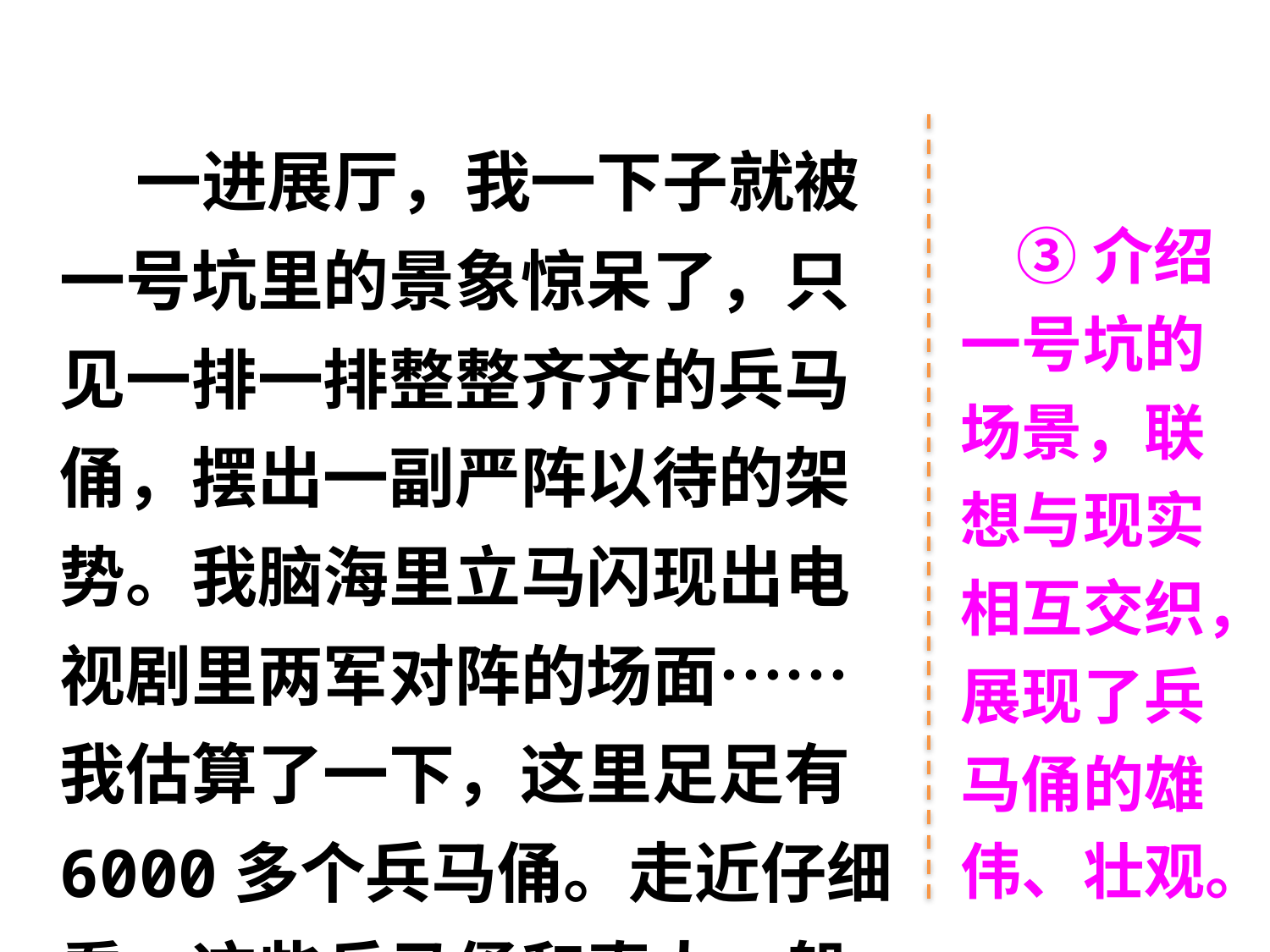

一进展厅，我一下子就被一号坑里的景象惊呆了，只见一排一排整整齐齐的兵马俑，摆出一副严阵以待的架势。我脑海里立马闪现出电视剧里两军对阵的场面……我估算了一下，这里足足有6000多个兵马俑。走近仔细看，这些兵马俑和真人一般大小，模样各不相同，个个栩栩如生。③
    ③介绍一号坑的场景，联想与现实相互交织，展现了兵马俑的雄伟、壮观。